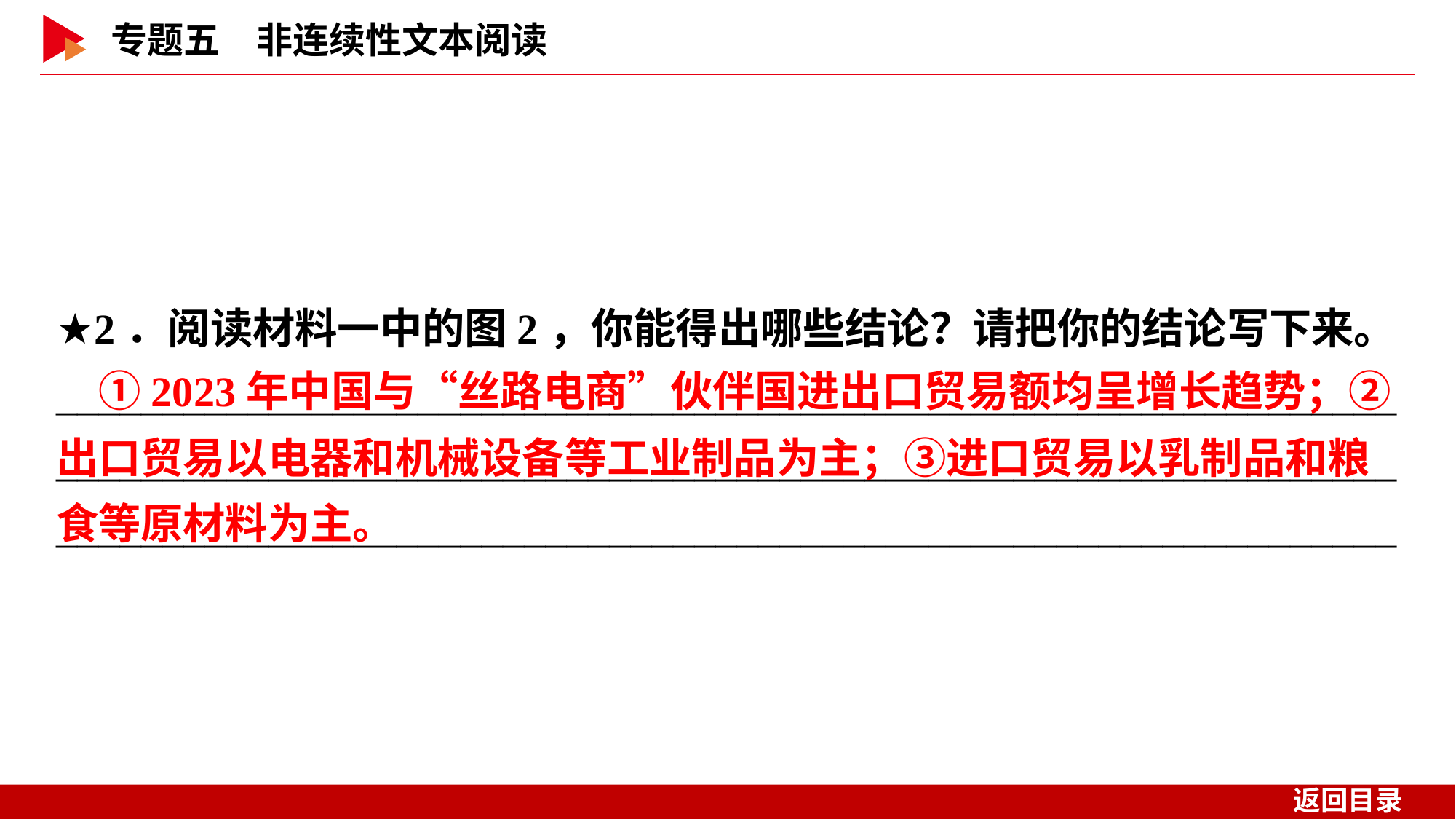

★2．阅读材料一中的图2，你能得出哪些结论？请把你的结论写下来。_____________________________________________________________________________________________________________________________________________________________________________________________
　①2023年中国与“丝路电商”伙伴国进出口贸易额均呈增长趋势；②出口贸易以电器和机械设备等工业制品为主；③进口贸易以乳制品和粮食等原材料为主。